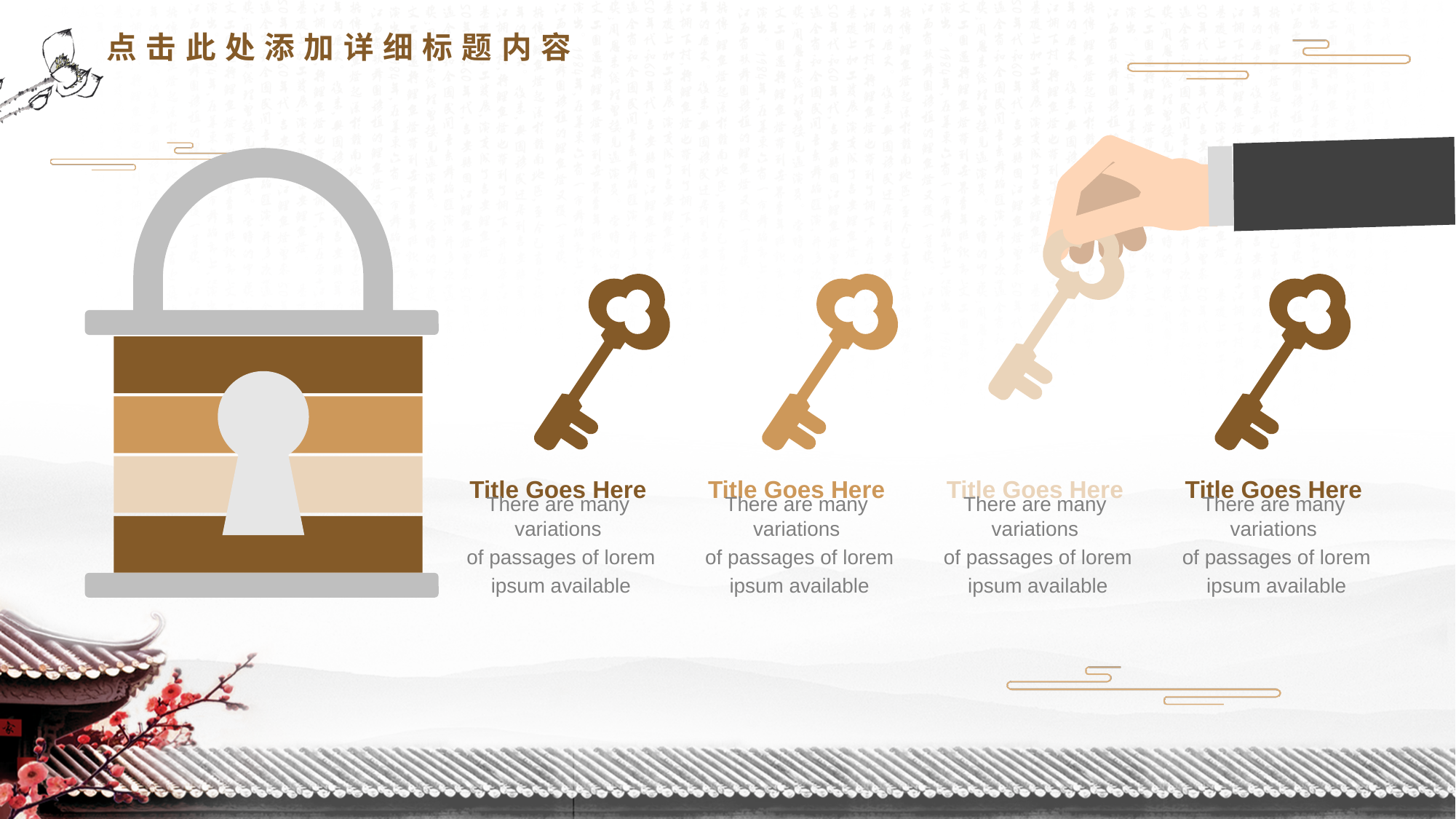

点击此处添加详细标题内容

Title Goes Here
There are many variations
 of passages of lorem
 ipsum available
Title Goes Here
There are many variations
 of passages of lorem
 ipsum available
Title Goes Here
There are many variations
 of passages of lorem
 ipsum available
Title Goes Here
There are many variations
 of passages of lorem
 ipsum available